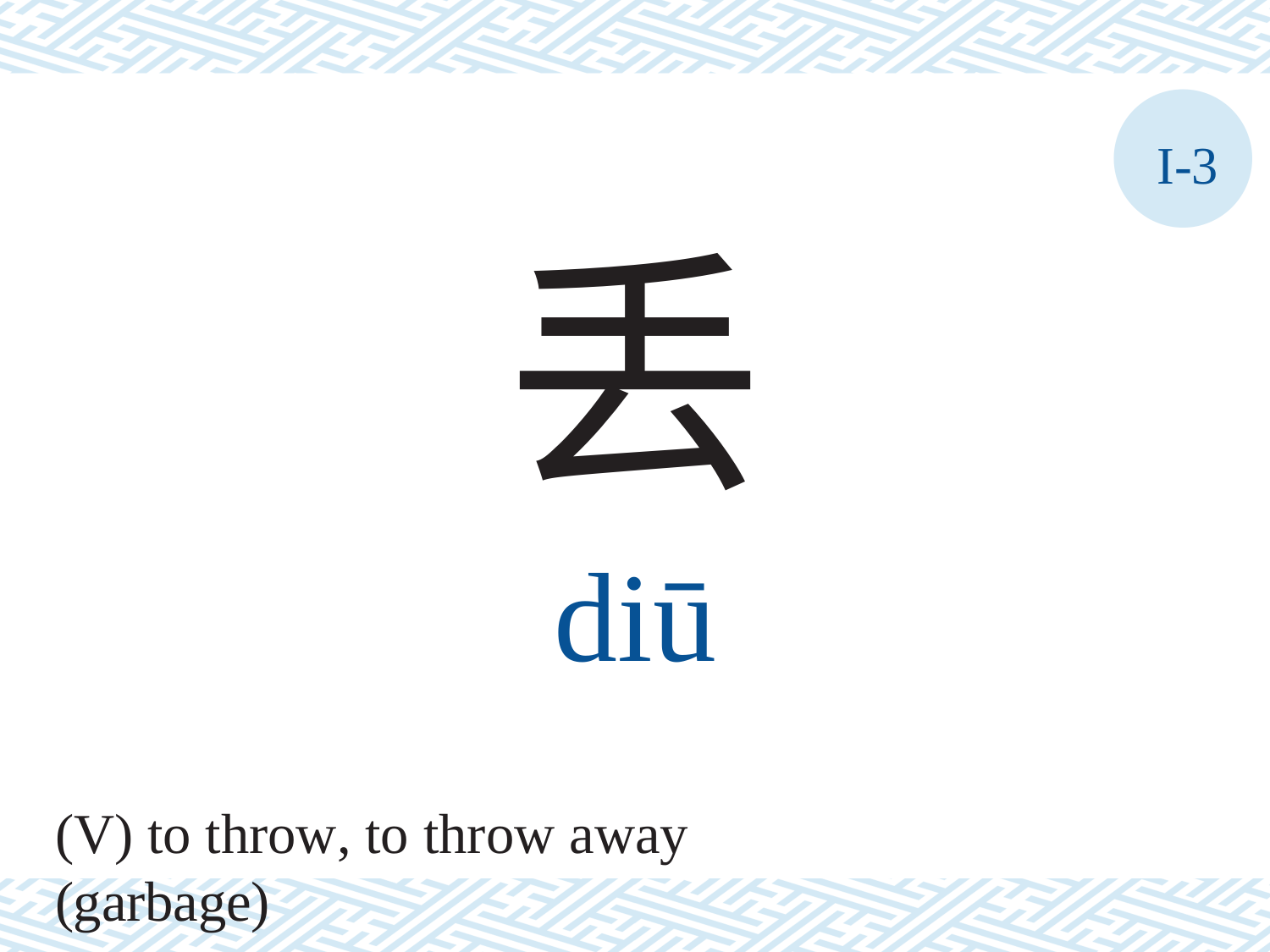

I-3
丢
diū
(V) to throw, to throw away (garbage)